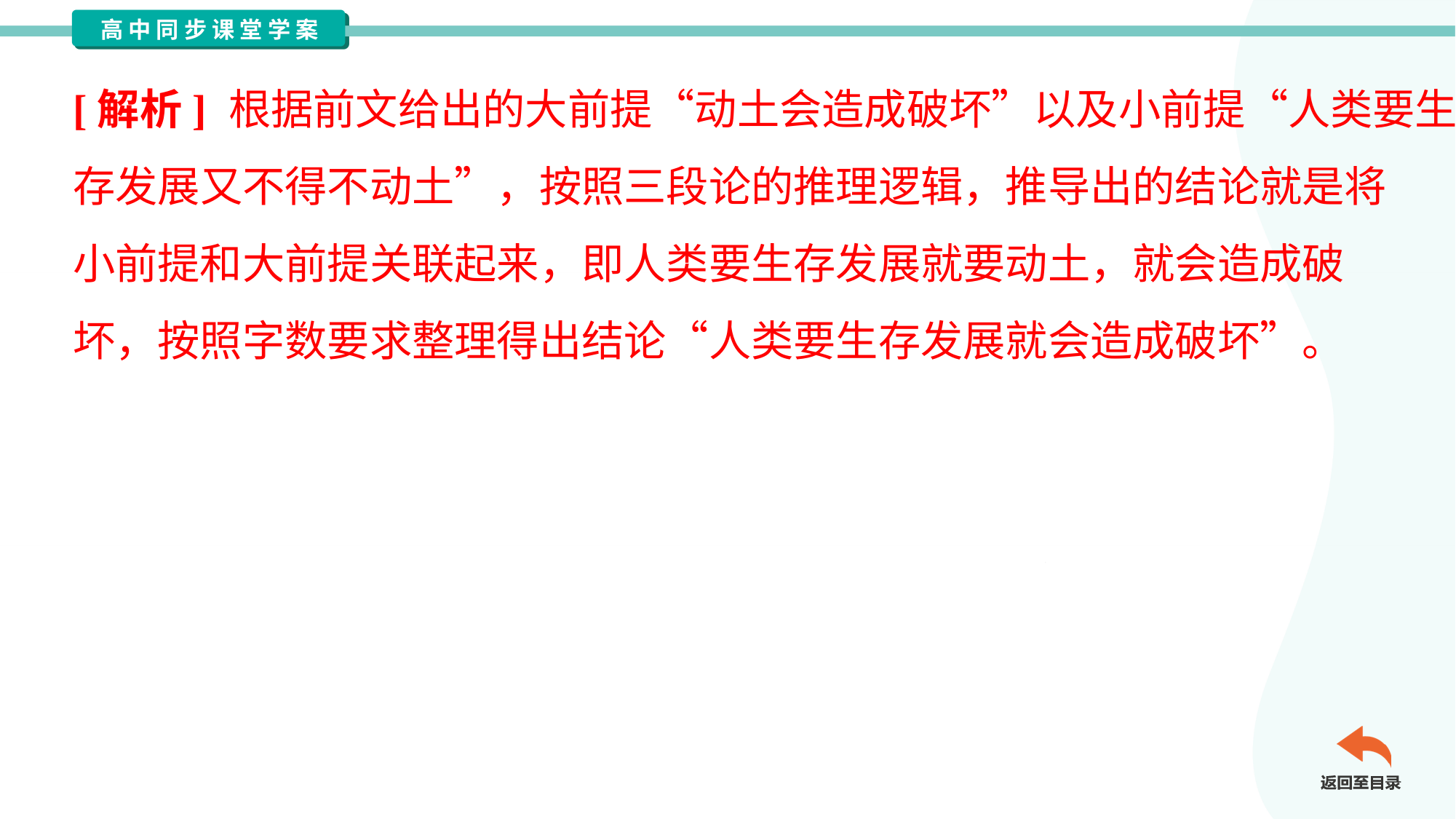

[解析] 根据前文给出的大前提“动土会造成破坏”以及小前提“人类要生
存发展又不得不动土”，按照三段论的推理逻辑，推导出的结论就是将
小前提和大前提关联起来，即人类要生存发展就要动土，就会造成破
坏，按照字数要求整理得出结论“人类要生存发展就会造成破坏”。